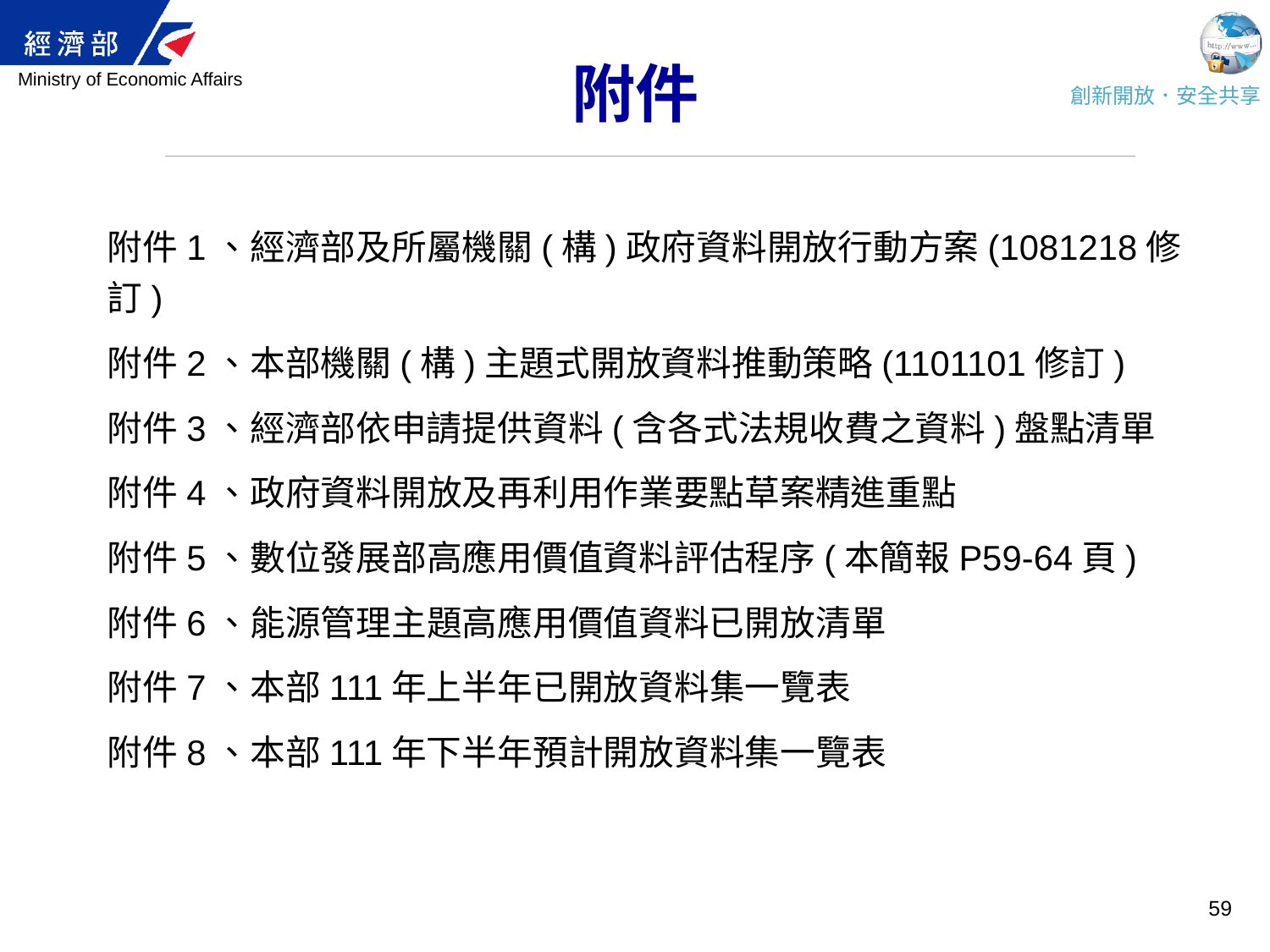

# 附件
附件1、經濟部及所屬機關(構)政府資料開放行動方案(1081218修訂)
附件2、本部機關(構)主題式開放資料推動策略(1101101修訂)
附件3、經濟部依申請提供資料(含各式法規收費之資料)盤點清單
附件4、政府資料開放及再利用作業要點草案精進重點
附件5、數位發展部高應用價值資料評估程序(本簡報P59-64頁)
附件6、能源管理主題高應用價值資料已開放清單
附件7、本部111年上半年已開放資料集一覽表
附件8、本部111年下半年預計開放資料集一覽表

59